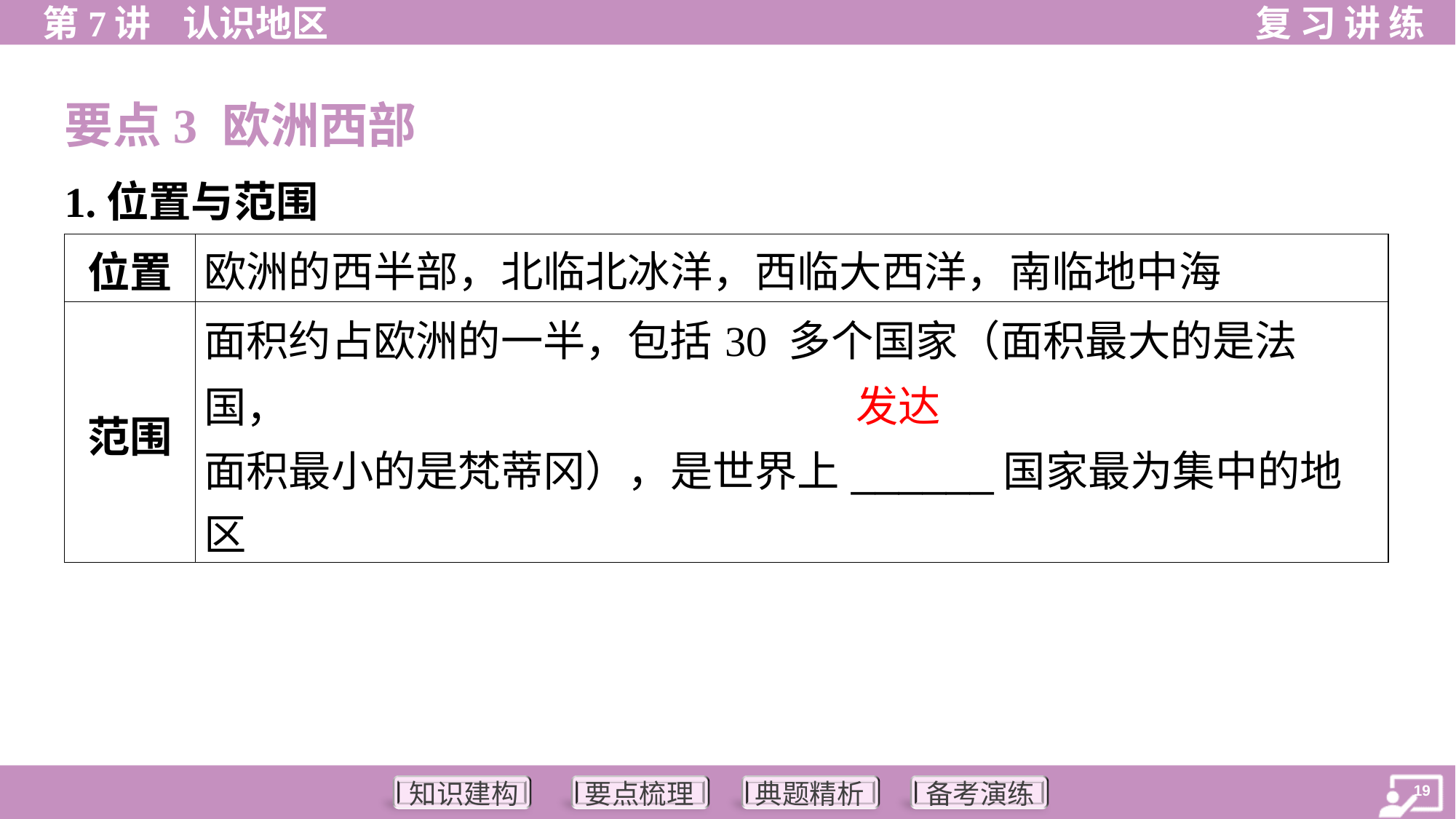

要点3 欧洲西部
1.位置与范围
| 位置 | 欧洲的西半部，北临北冰洋，西临大西洋，南临地中海 |
| --- | --- |
| 范围 | 面积约占欧洲的一半，包括30 多个国家（面积最大的是法国， 面积最小的是梵蒂冈），是世界上\_\_\_\_\_\_国家最为集中的地区 |
发达